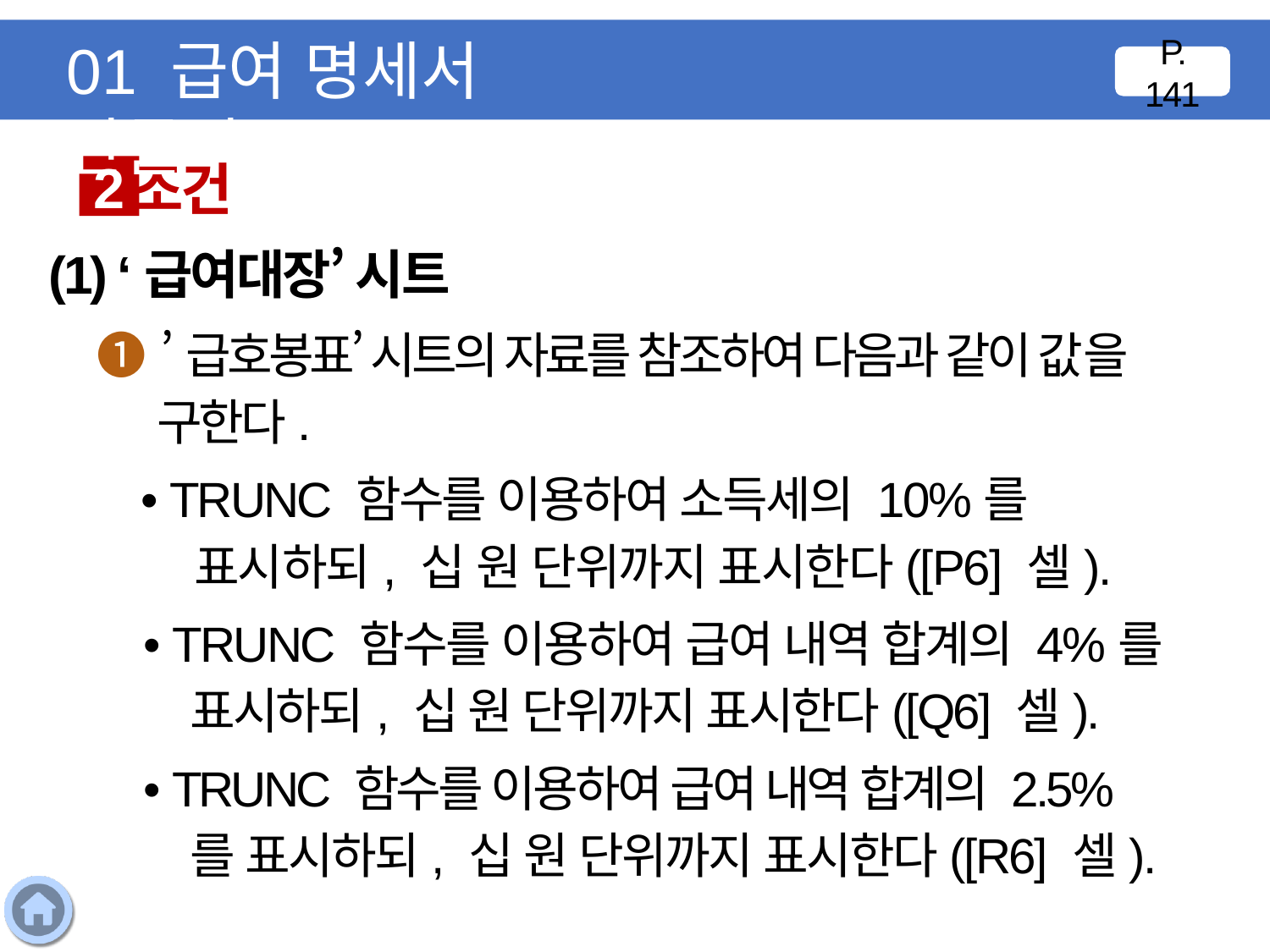

01 급여 명세서 만들기
P. 141
조건
2
(1) ‘급여대장’ 시트
❶ ’급호봉표’ 시트의 자료를 참조하여 다음과 같이 값을 구한다.
    • TRUNC 함수를 이용하여 소득세의 10%를 표시하되, 십 원 단위까지 표시한다([P6] 셀).
    • TRUNC 함수를 이용하여 급여 내역 합계의 4%를 표시하되, 십 원 단위까지 표시한다([Q6] 셀).
    • TRUNC 함수를 이용하여 급여 내역 합계의 2.5%를 표시하되, 십 원 단위까지 표시한다([R6] 셀).